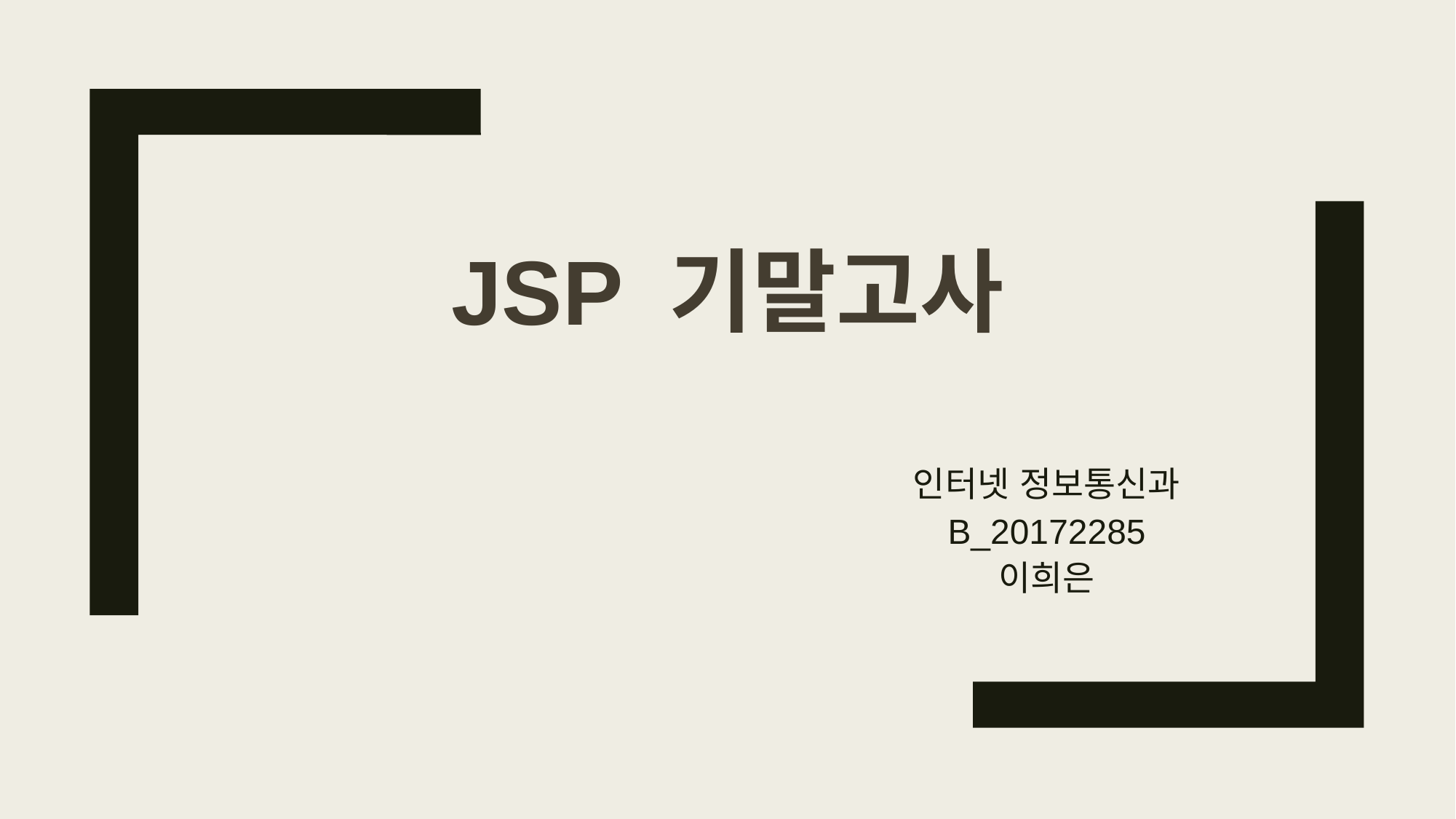

# JSP 기말고사
인터넷 정보통신과
B_20172285
이희은